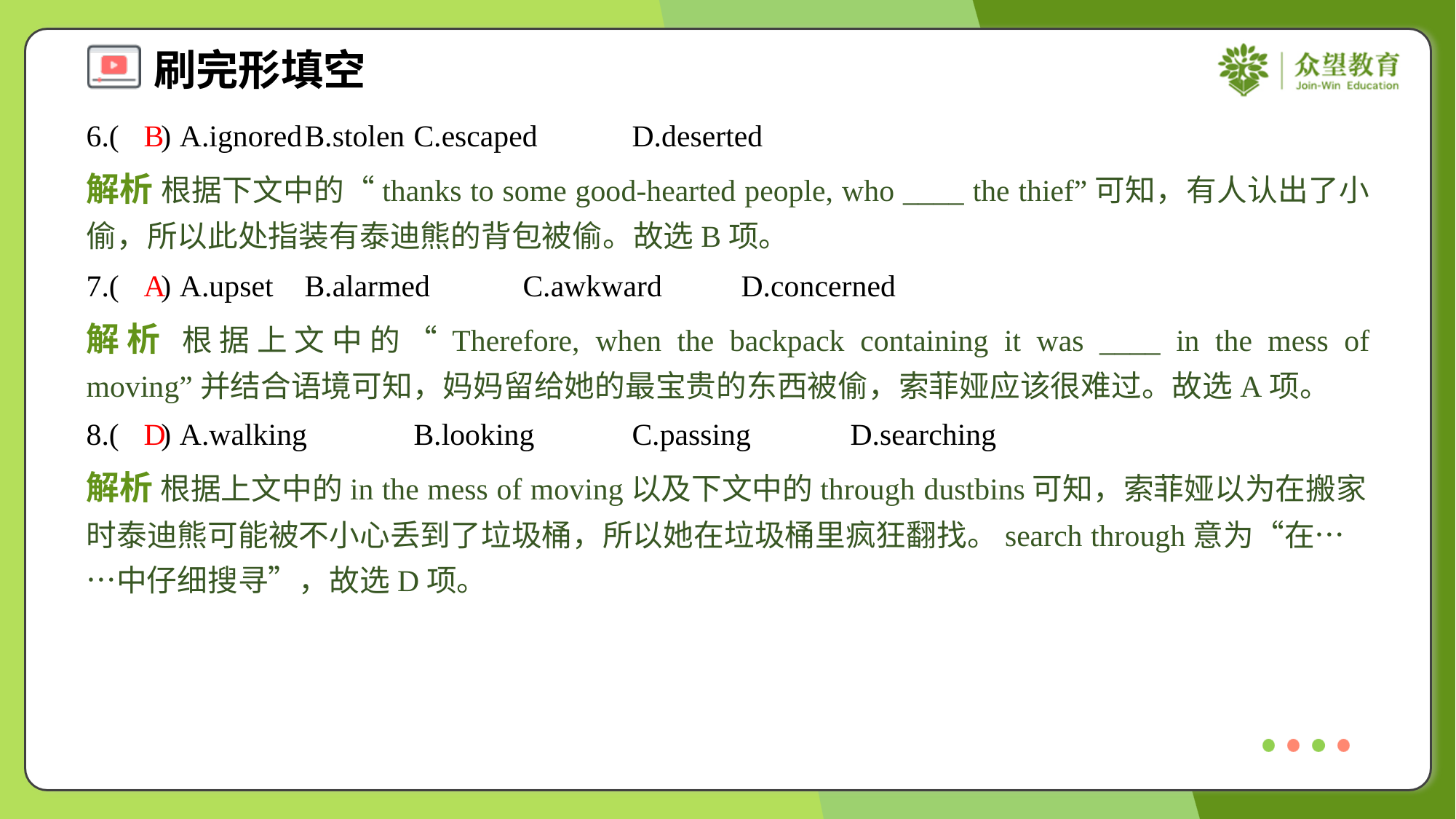

6.(     ) A.ignored	B.stolen	C.escaped	D.deserted
B
解析 根据下文中的“thanks to some good-hearted people, who ____ the thief”可知，有人认出了小偷，所以此处指装有泰迪熊的背包被偷。故选B项。
7.(     ) A.upset	B.alarmed	C.awkward	D.concerned
A
解析 根据上文中的“Therefore, when the backpack containing it was ____ in the mess of moving”并结合语境可知，妈妈留给她的最宝贵的东西被偷，索菲娅应该很难过。故选A项。
8.(     ) A.walking	B.looking	C.passing	D.searching
D
解析 根据上文中的in the mess of moving以及下文中的through dustbins可知，索菲娅以为在搬家时泰迪熊可能被不小心丢到了垃圾桶，所以她在垃圾桶里疯狂翻找。search through意为“在……中仔细搜寻”，故选D项。